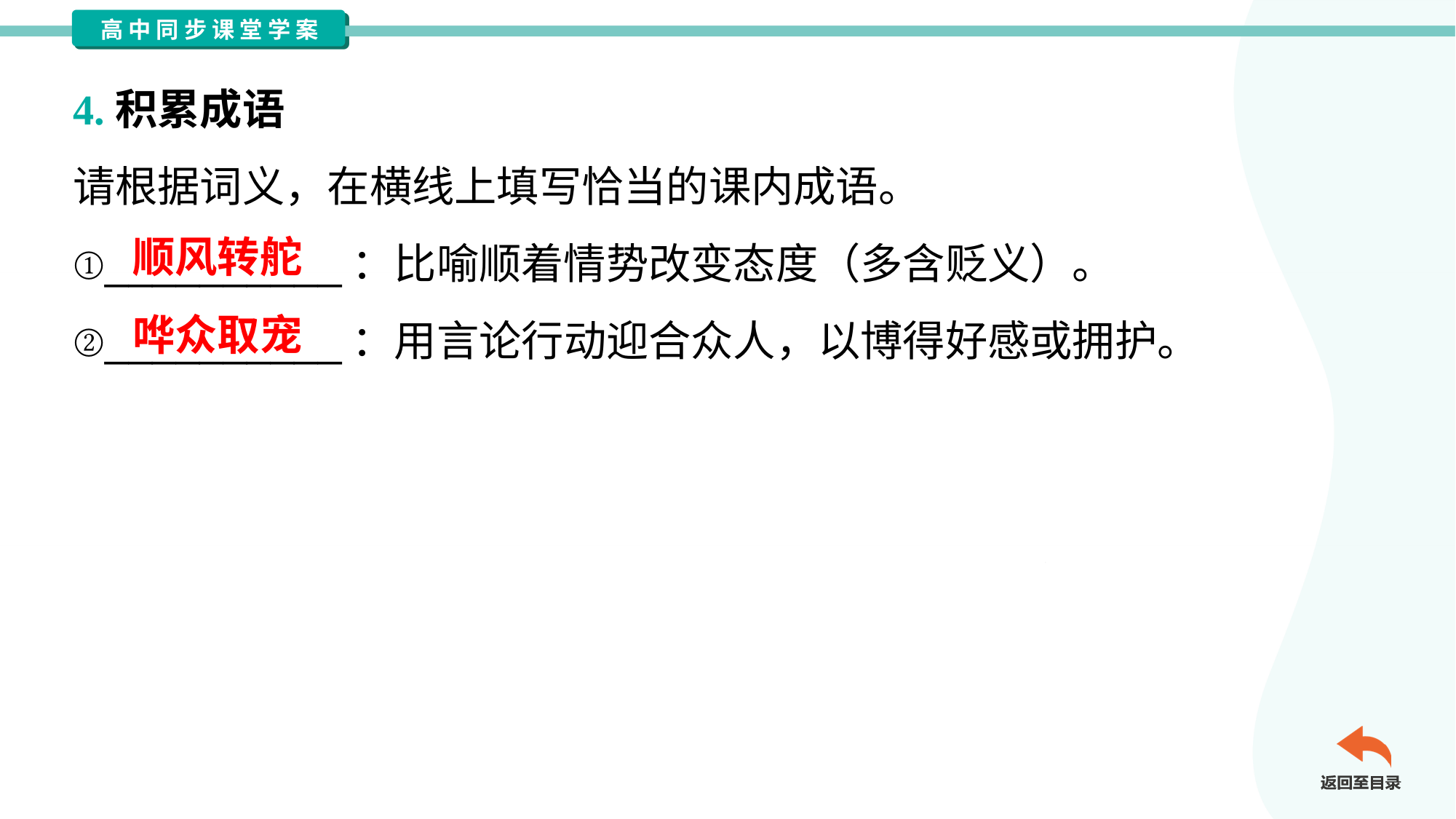

4.积累成语
请根据词义，在横线上填写恰当的课内成语。
①__________：比喻顺着情势改变态度（多含贬义）。
②__________：用言论行动迎合众人，以博得好感或拥护。
顺风转舵
哗众取宠